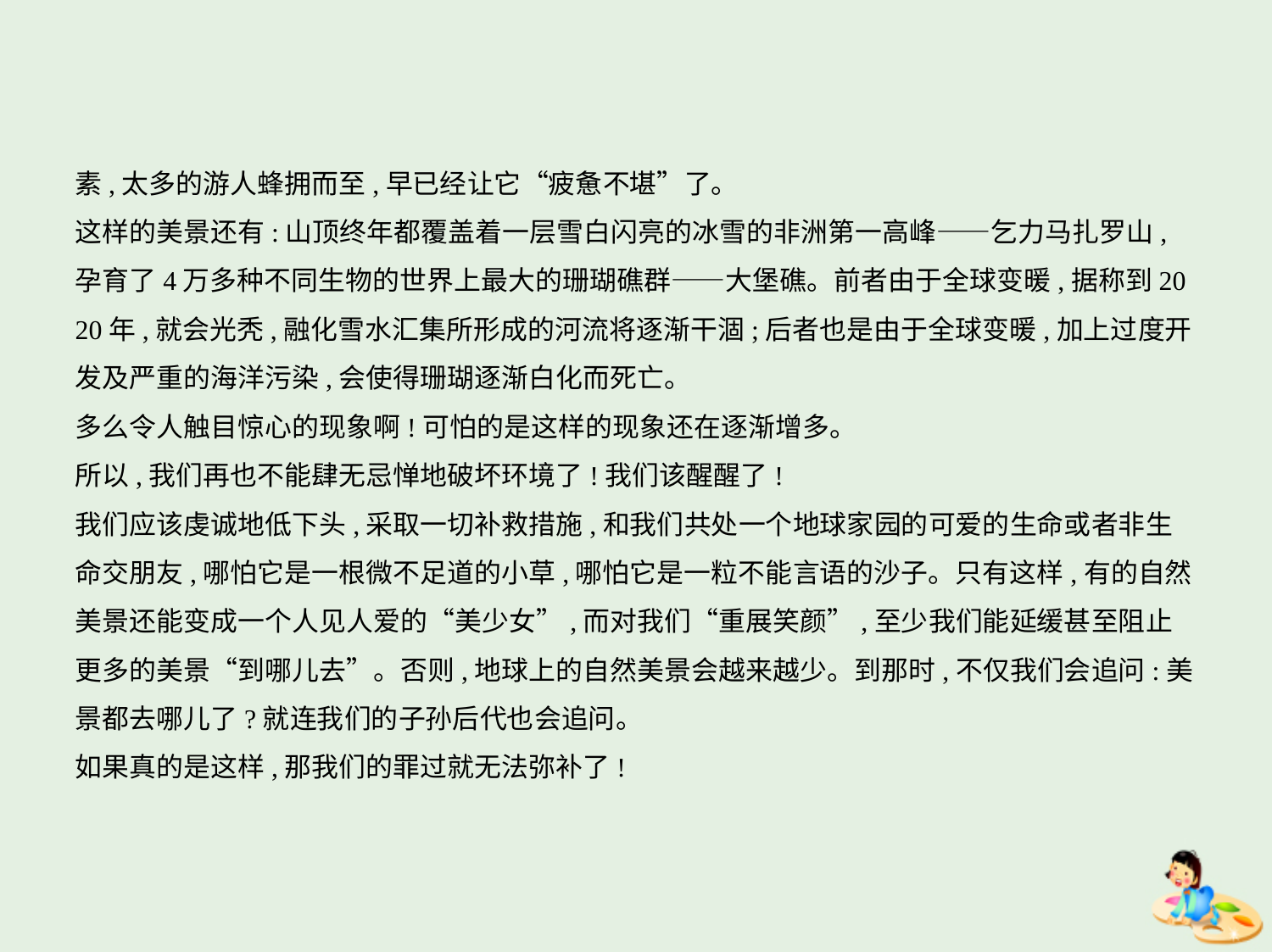

素,太多的游人蜂拥而至,早已经让它“疲惫不堪”了。
这样的美景还有:山顶终年都覆盖着一层雪白闪亮的冰雪的非洲第一高峰——乞力马扎罗山,
孕育了4万多种不同生物的世界上最大的珊瑚礁群——大堡礁。前者由于全球变暖,据称到20
20年,就会光秃,融化雪水汇集所形成的河流将逐渐干涸;后者也是由于全球变暖,加上过度开
发及严重的海洋污染,会使得珊瑚逐渐白化而死亡。
多么令人触目惊心的现象啊!可怕的是这样的现象还在逐渐增多。
所以,我们再也不能肆无忌惮地破坏环境了!我们该醒醒了!
我们应该虔诚地低下头,采取一切补救措施,和我们共处一个地球家园的可爱的生命或者非生
命交朋友,哪怕它是一根微不足道的小草,哪怕它是一粒不能言语的沙子。只有这样,有的自然
美景还能变成一个人见人爱的“美少女”,而对我们“重展笑颜”,至少我们能延缓甚至阻止
更多的美景“到哪儿去”。否则,地球上的自然美景会越来越少。到那时,不仅我们会追问:美
景都去哪儿了?就连我们的子孙后代也会追问。
如果真的是这样,那我们的罪过就无法弥补了!